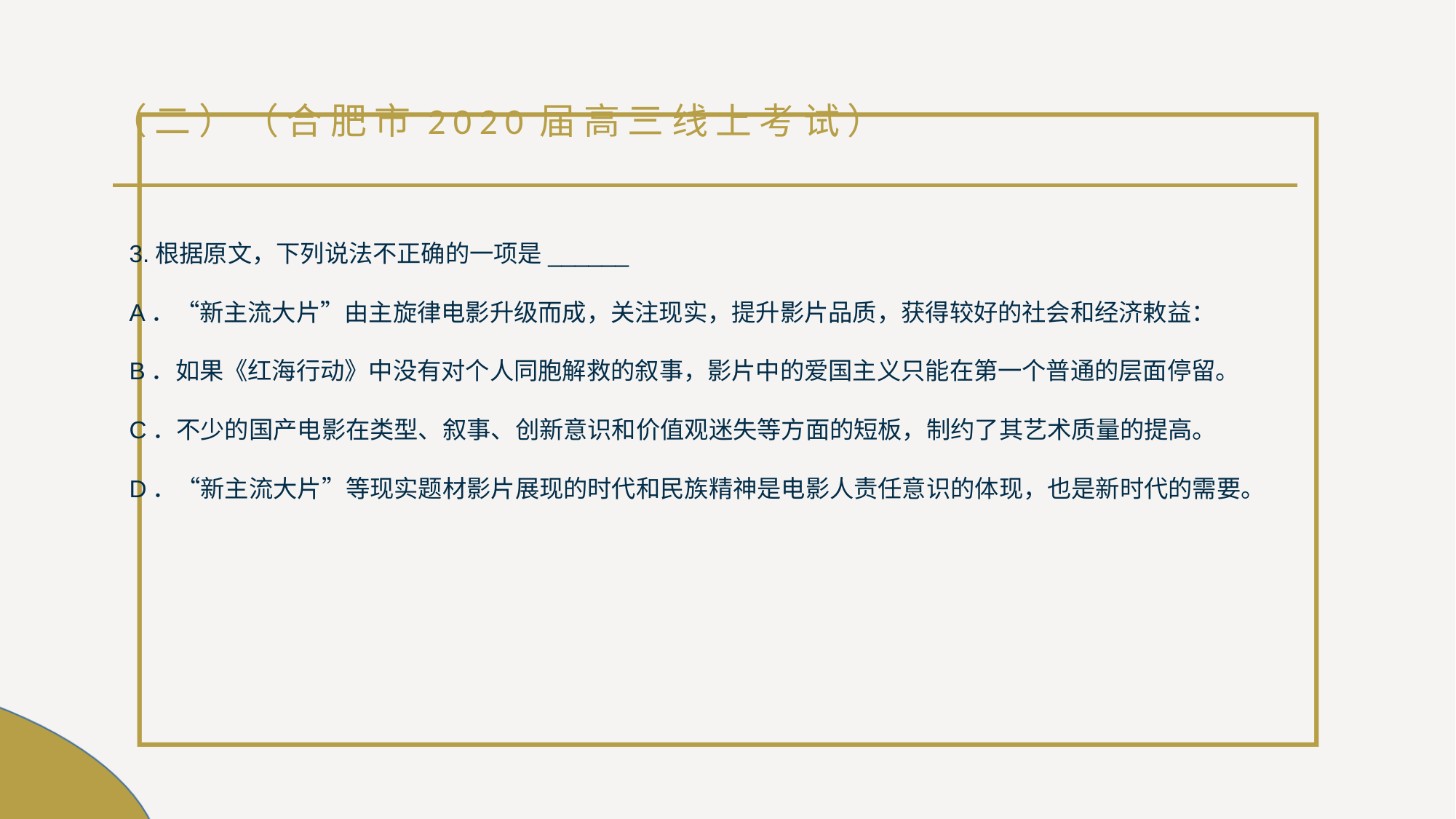

# （二）（合肥市2020届高三线上考试）
3.根据原文，下列说法不正确的一项是______
A．“新主流大片”由主旋律电影升级而成，关注现实，提升影片品质，获得较好的社会和经济敕益：
B．如果《红海行动》中没有对个人同胞解救的叙事，影片中的爱国主义只能在第一个普通的层面停留。
C．不少的国产电影在类型、叙事、创新意识和价值观迷失等方面的短板，制约了其艺术质量的提高。
D．“新主流大片”等现实题材影片展现的时代和民族精神是电影人责任意识的体现，也是新时代的需要。